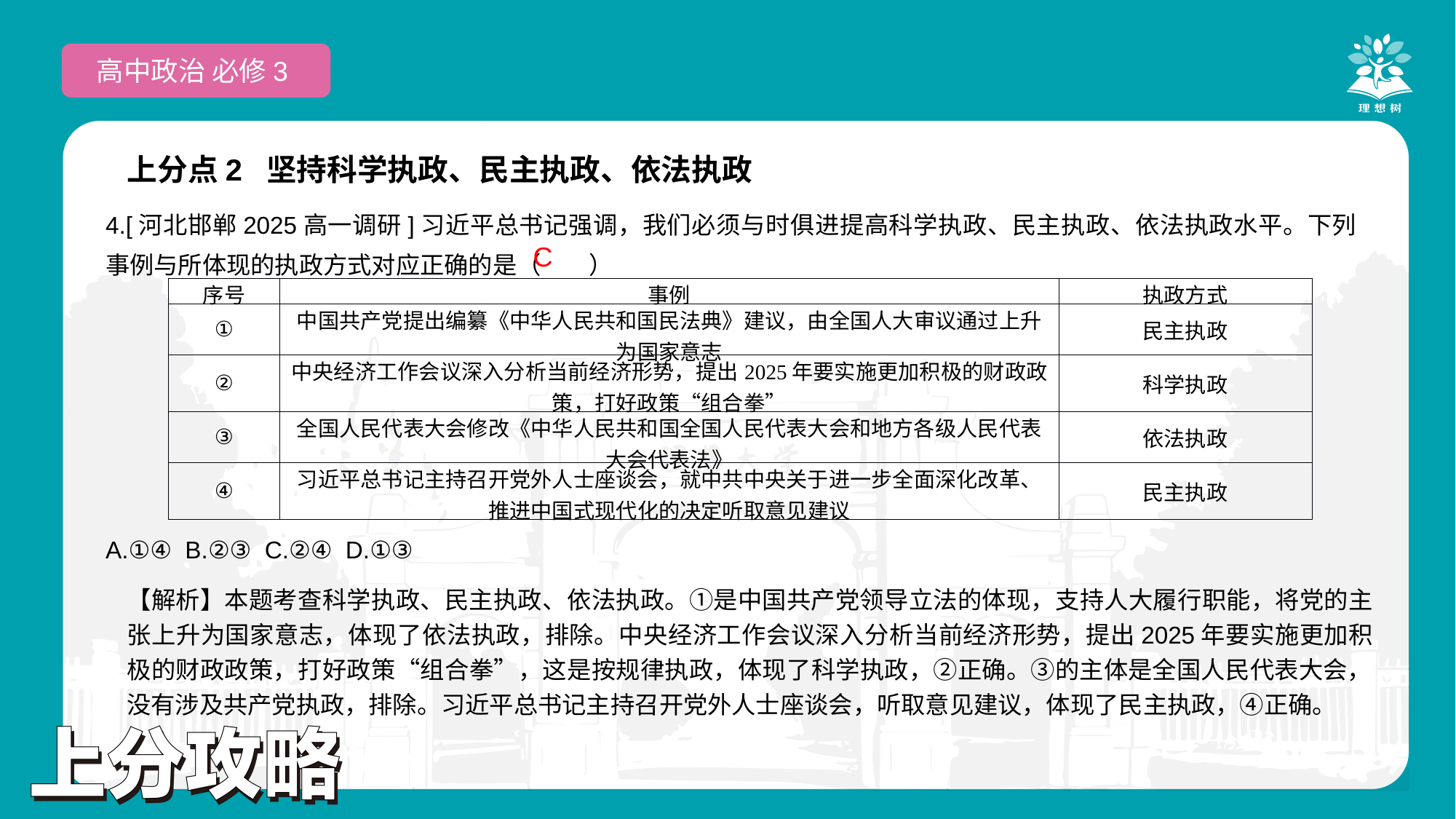

高中政治 必修3
上分点2  坚持科学执政、民主执政、依法执政
4.[河北邯郸2025高一调研]习近平总书记强调，我们必须与时俱进提高科学执政、民主执政、依法执政水平。下列事例与所体现的执政方式对应正确的是（　　）

A.①④  B.②③  C.②④  D.①③
 C
| 序号 | 事例 | 执政方式 |
| --- | --- | --- |
| ① | 中国共产党提出编纂《中华人民共和国民法典》建议，由全国人大审议通过上升为国家意志 | 民主执政 |
| ② | 中央经济工作会议深入分析当前经济形势，提出2025年要实施更加积极的财政政策，打好政策“组合拳” | 科学执政 |
| ③ | 全国人民代表大会修改《中华人民共和国全国人民代表大会和地方各级人民代表大会代表法》 | 依法执政 |
| ④ | 习近平总书记主持召开党外人士座谈会，就中共中央关于进一步全面深化改革、推进中国式现代化的决定听取意见建议 | 民主执政 |
【解析】本题考查科学执政、民主执政、依法执政。①是中国共产党领导立法的体现，支持人大履行职能，将党的主张上升为国家意志，体现了依法执政，排除。中央经济工作会议深入分析当前经济形势，提出2025年要实施更加积极的财政政策，打好政策“组合拳”，这是按规律执政，体现了科学执政，②正确。③的主体是全国人民代表大会，没有涉及共产党执政，排除。习近平总书记主持召开党外人士座谈会，听取意见建议，体现了民主执政，④正确。